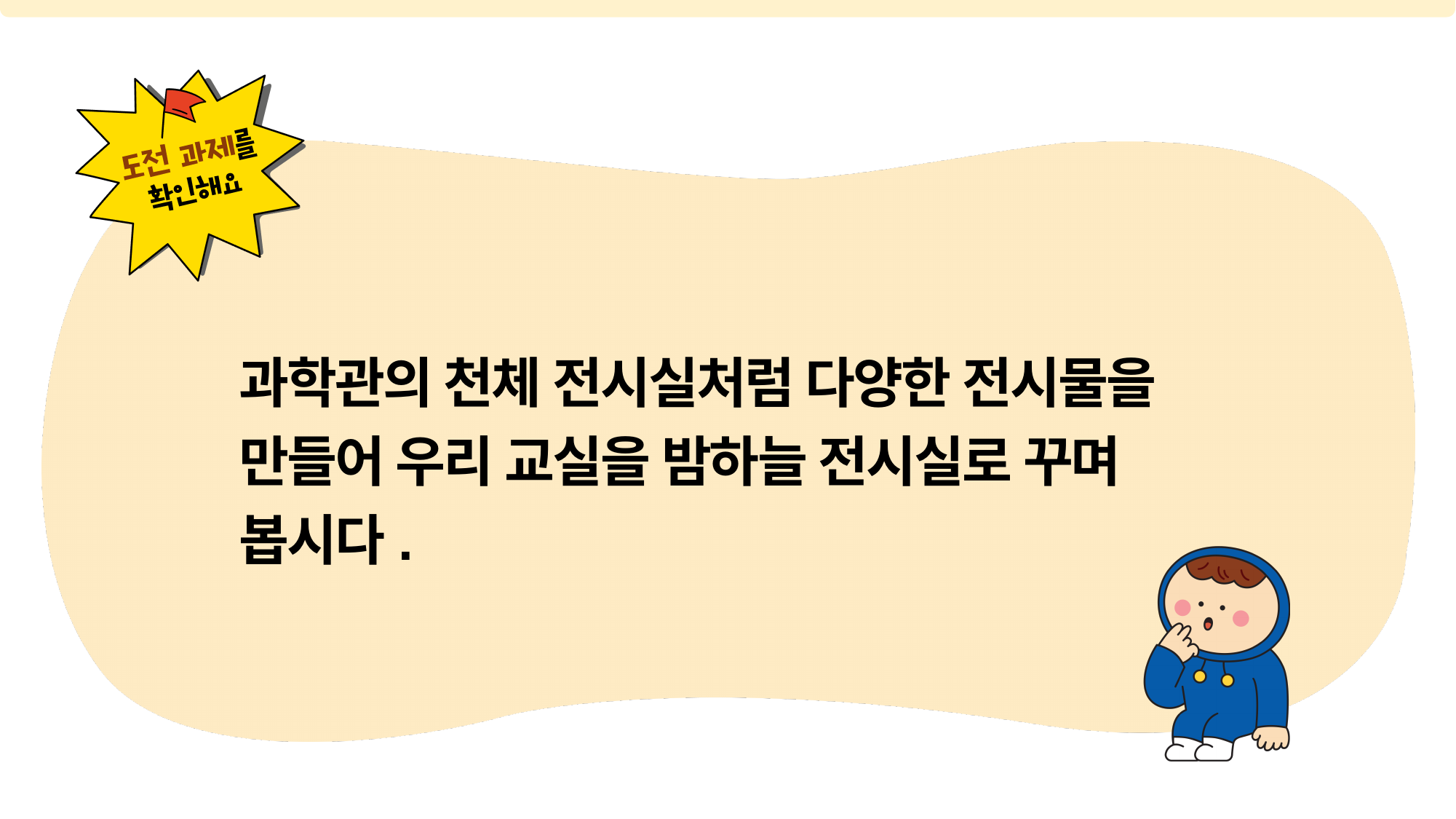

과학관의 천체 전시실처럼 다양한 전시물을 만들어 우리 교실을 밤하늘 전시실로 꾸며 봅시다.